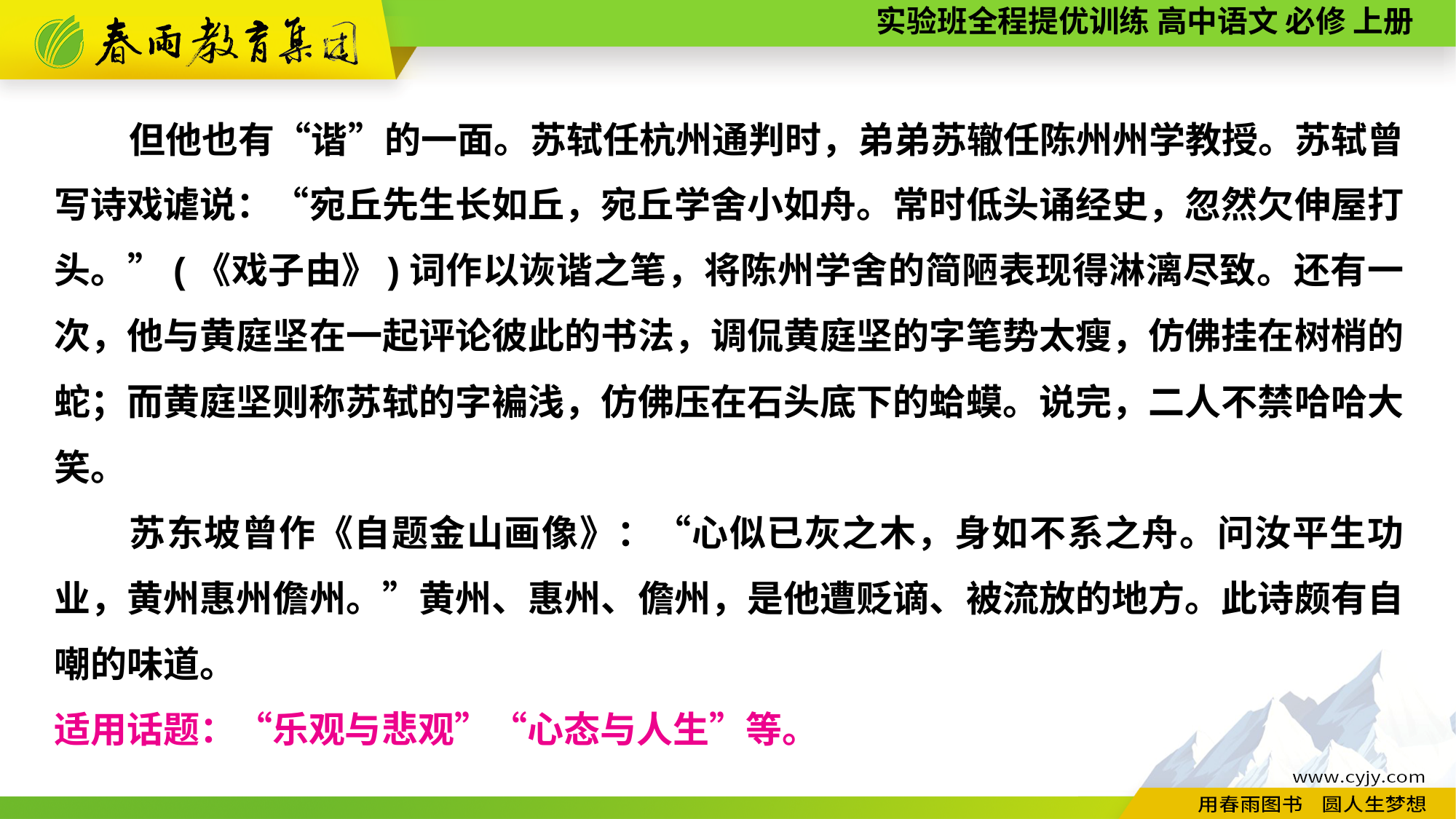

但他也有“谐”的一面。苏轼任杭州通判时，弟弟苏辙任陈州州学教授。苏轼曾写诗戏谑说：“宛丘先生长如丘，宛丘学舍小如舟。常时低头诵经史，忽然欠伸屋打头。”(《戏子由》)词作以诙谐之笔，将陈州学舍的简陋表现得淋漓尽致。还有一次，他与黄庭坚在一起评论彼此的书法，调侃黄庭坚的字笔势太瘦，仿佛挂在树梢的蛇；而黄庭坚则称苏轼的字褊浅，仿佛压在石头底下的蛤蟆。说完，二人不禁哈哈大笑。
苏东坡曾作《自题金山画像》：“心似已灰之木，身如不系之舟。问汝平生功业，黄州惠州儋州。”黄州、惠州、儋州，是他遭贬谪、被流放的地方。此诗颇有自嘲的味道。
适用话题：“乐观与悲观”“心态与人生”等。